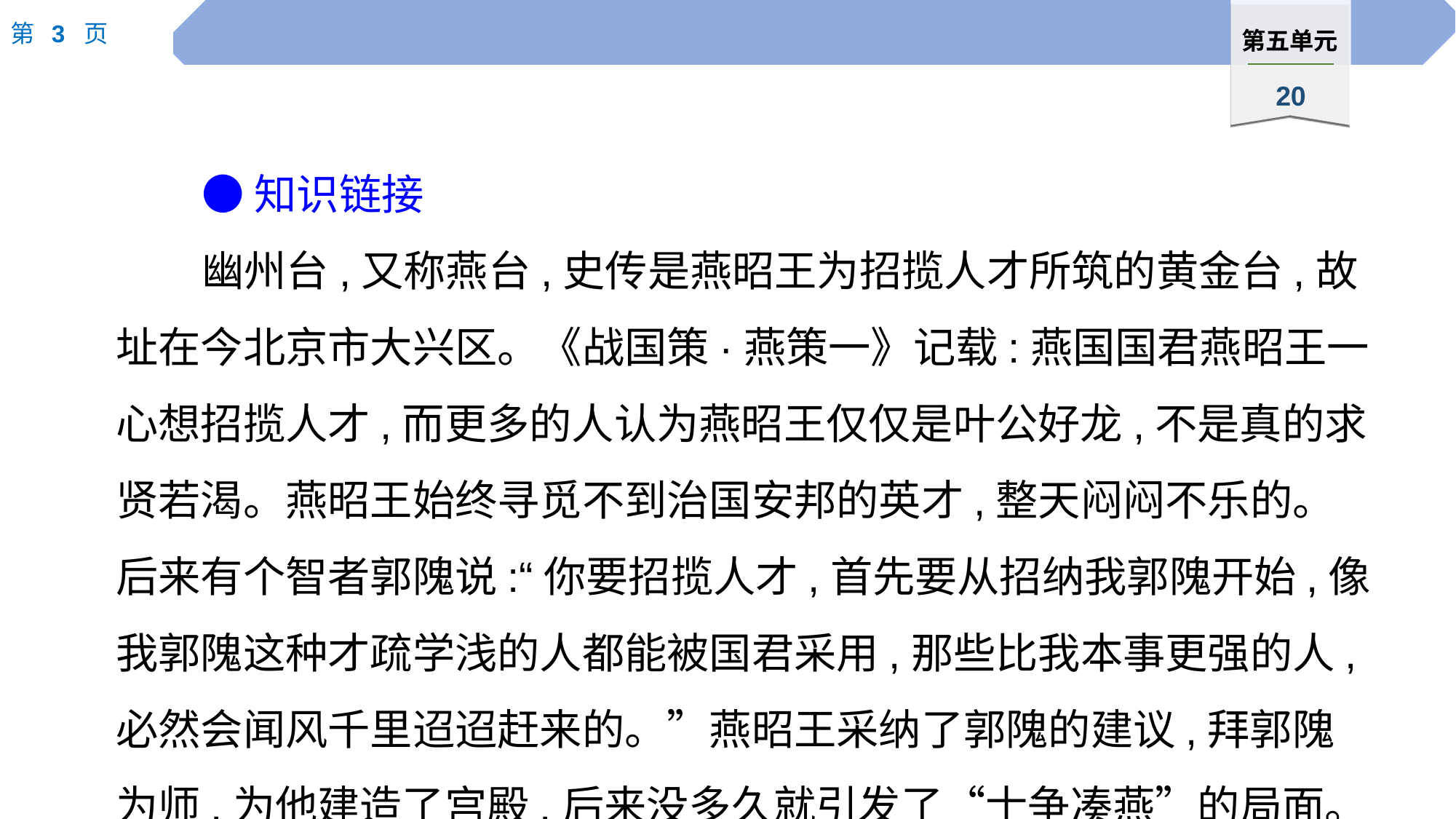

●知识链接
幽州台,又称燕台,史传是燕昭王为招揽人才所筑的黄金台,故址在今北京市大兴区。《战国策·燕策一》记载:燕国国君燕昭王一心想招揽人才,而更多的人认为燕昭王仅仅是叶公好龙,不是真的求贤若渴。燕昭王始终寻觅不到治国安邦的英才,整天闷闷不乐的。后来有个智者郭隗说:“你要招揽人才,首先要从招纳我郭隗开始,像我郭隗这种才疏学浅的人都能被国君采用,那些比我本事更强的人,必然会闻风千里迢迢赶来的。”燕昭王采纳了郭隗的建议,拜郭隗为师,为他建造了宫殿,后来没多久就引发了“士争凑燕”的局面。